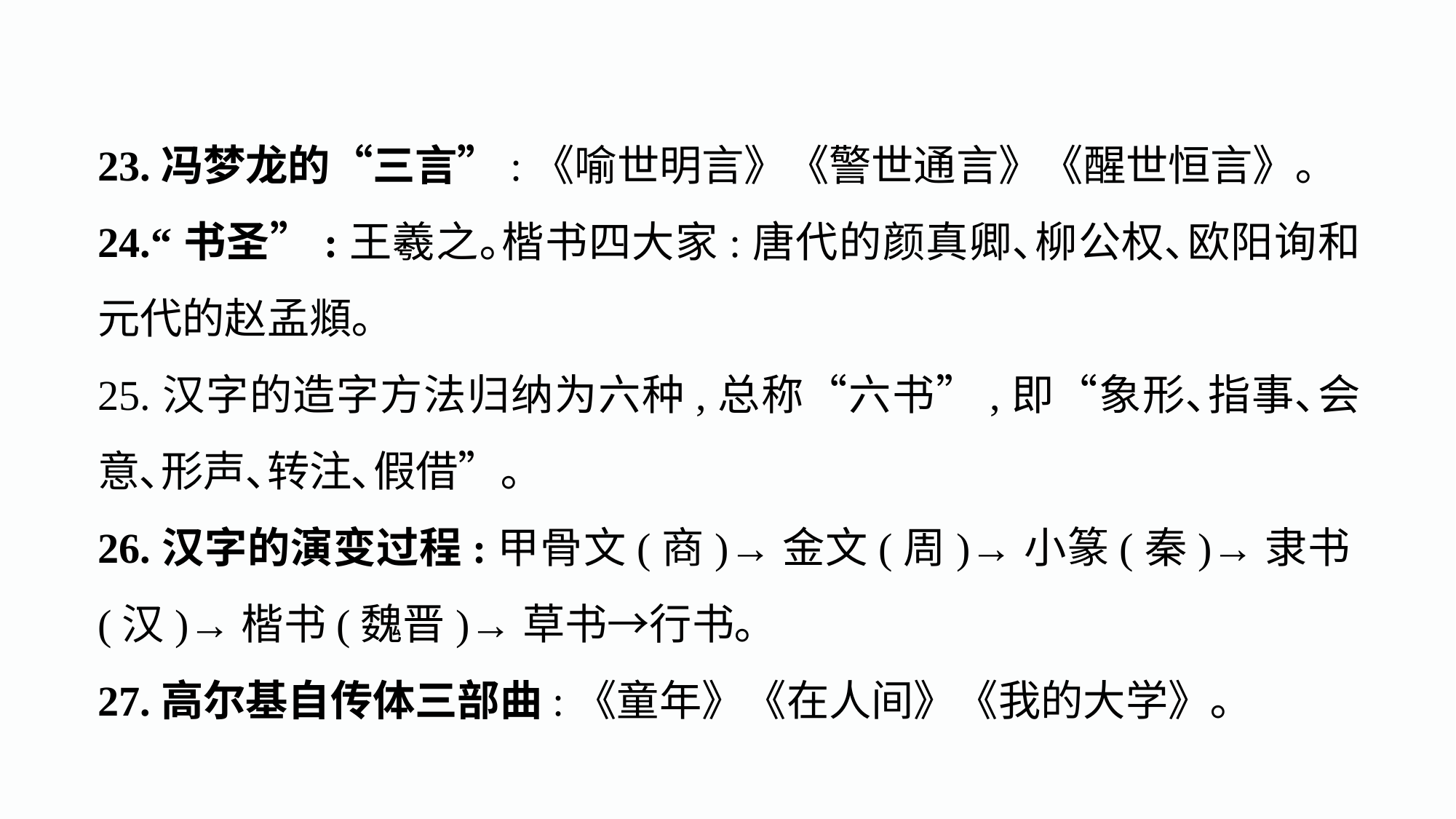

23.冯梦龙的“三言”:《喻世明言》《警世通言》《醒世恒言》｡
24.“书圣”:王羲之｡楷书四大家:唐代的颜真卿､柳公权､欧阳询和元代的赵孟頫｡
25.汉字的造字方法归纳为六种,总称“六书”,即“象形､指事､会意､形声､转注､假借”｡
26.汉字的演变过程:甲骨文(商)→金文(周)→小篆(秦)→隶书(汉)→楷书(魏晋)→草书→行书｡
27.高尔基自传体三部曲:《童年》《在人间》《我的大学》｡